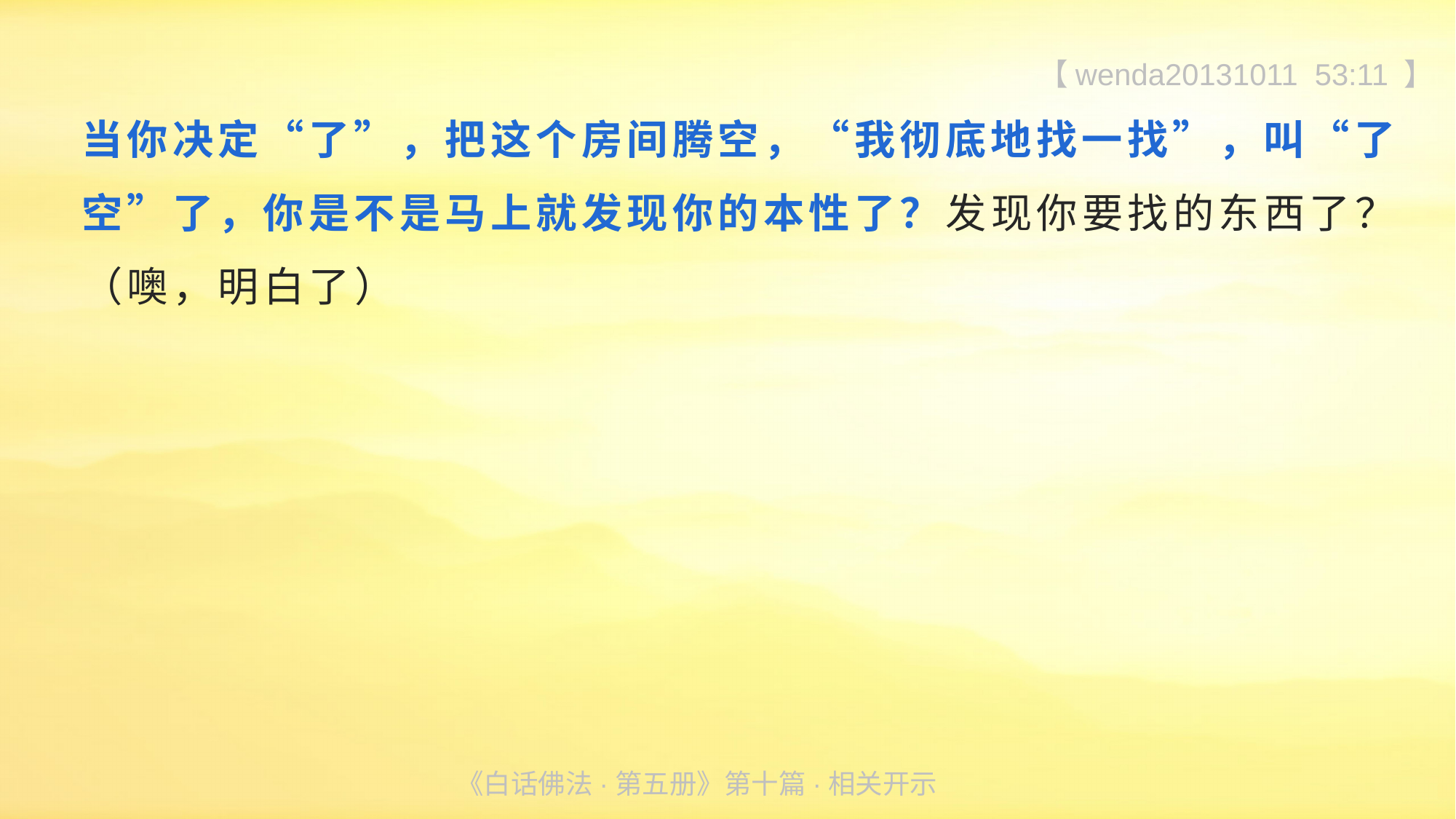

【wenda20131011  53:11 】
当你决定“了”，把这个房间腾空，“我彻底地找一找”，叫“了空”了，你是不是马上就发现你的本性了？发现你要找的东西了？（噢，明白了）

《白话佛法·第五册》第十篇·相关开示